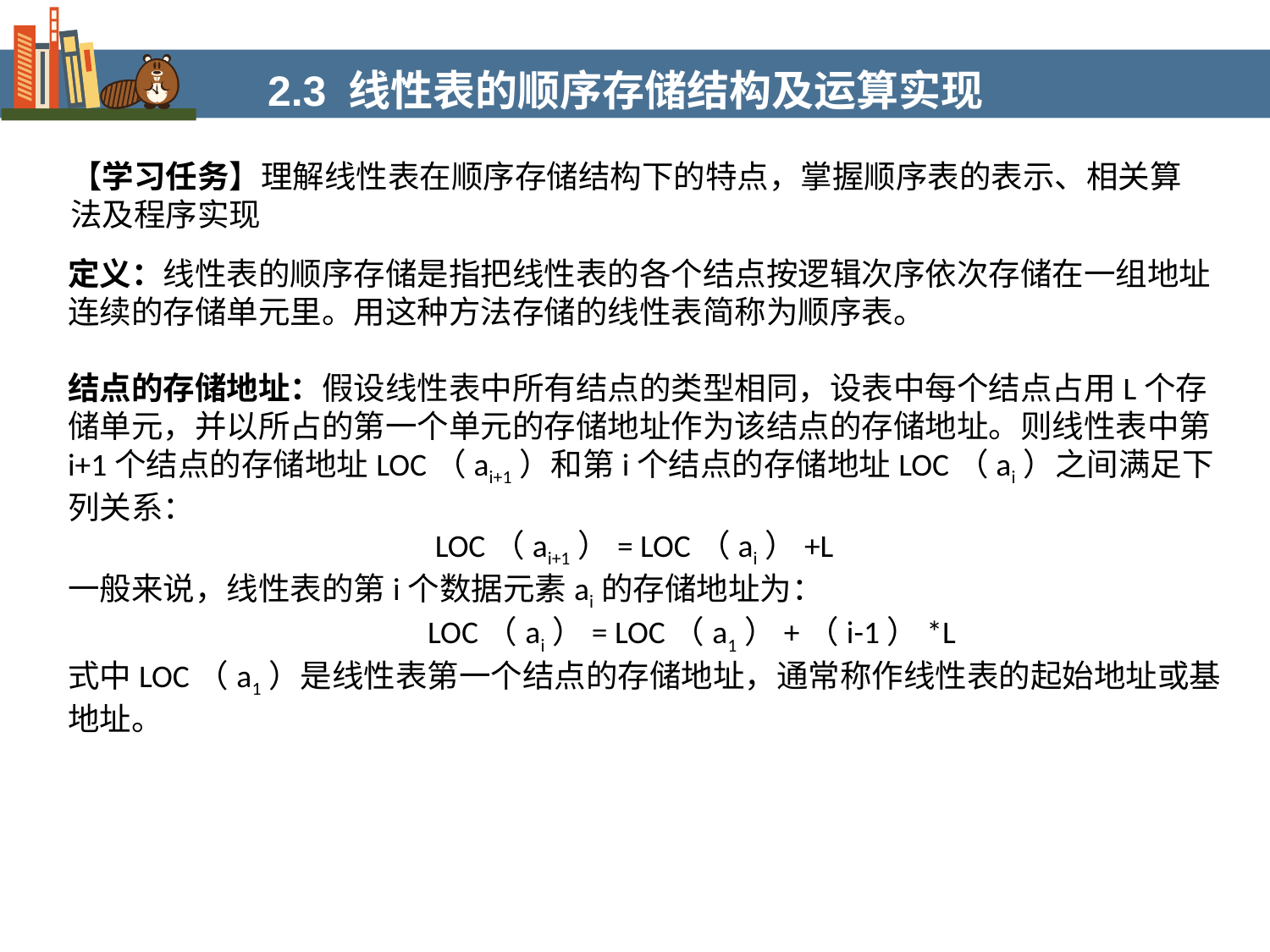

2.3 线性表的顺序存储结构及运算实现

【学习任务】理解线性表在顺序存储结构下的特点，掌握顺序表的表示、相关算法及程序实现

定义：线性表的顺序存储是指把线性表的各个结点按逻辑次序依次存储在一组地址连续的存储单元里。用这种方法存储的线性表简称为顺序表。

结点的存储地址：假设线性表中所有结点的类型相同，设表中每个结点占用L个存储单元，并以所占的第一个单元的存储地址作为该结点的存储地址。则线性表中第i+1个结点的存储地址LOC（ai+1）和第i个结点的存储地址LOC（ai）之间满足下列关系：
                                                   LOC（ai+1）= LOC（ai）+L
一般来说，线性表的第i个数据元素ai的存储地址为：
                                                  LOC（ai）= LOC（a1）+（i-1）*L
式中LOC（a1）是线性表第一个结点的存储地址，通常称作线性表的起始地址或基地址。